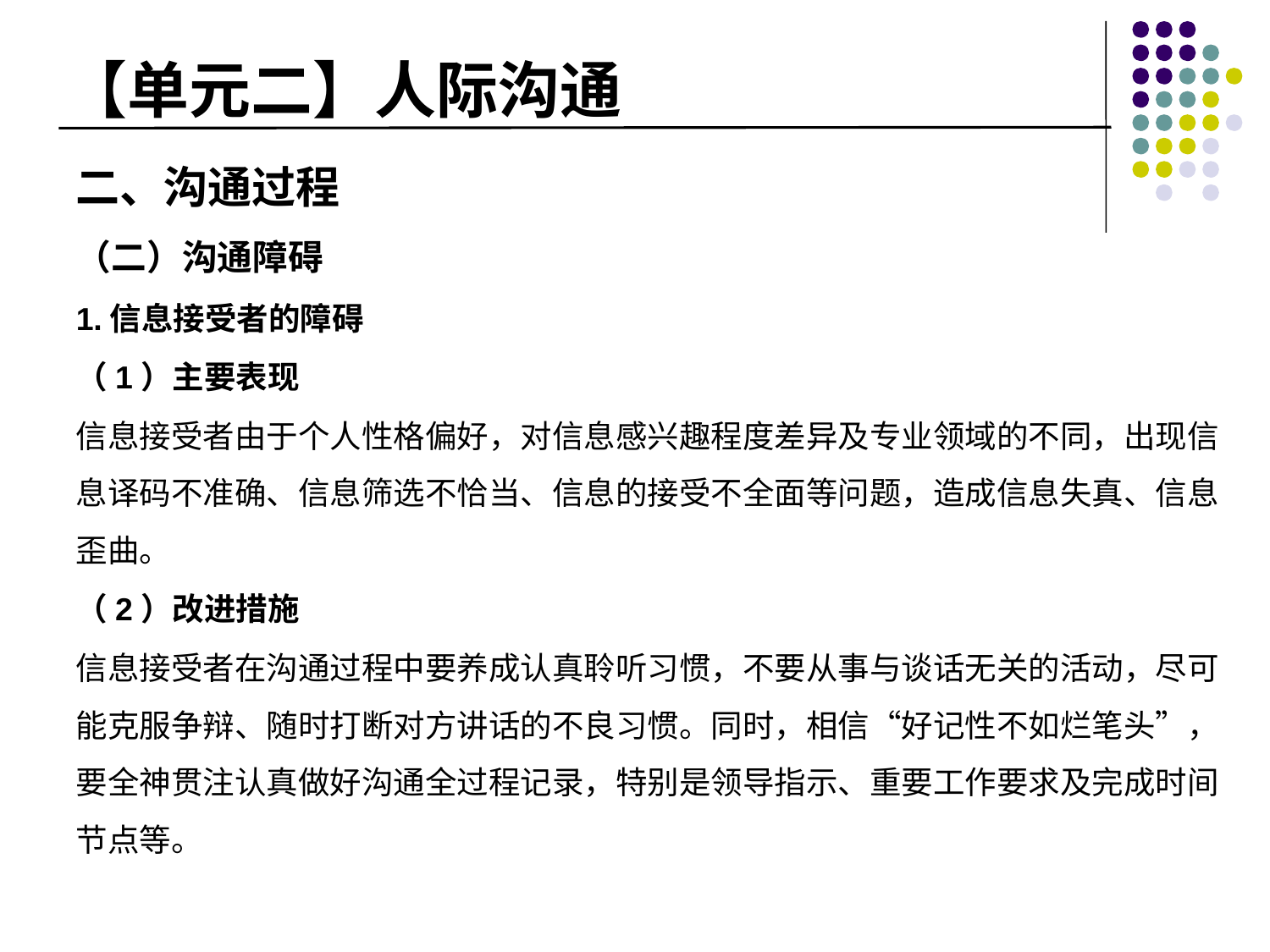

# 【单元二】人际沟通
二、沟通过程
（二）沟通障碍
1.信息接受者的障碍
（1）主要表现
信息接受者由于个人性格偏好，对信息感兴趣程度差异及专业领域的不同，出现信息译码不准确、信息筛选不恰当、信息的接受不全面等问题，造成信息失真、信息歪曲。
（2）改进措施
信息接受者在沟通过程中要养成认真聆听习惯，不要从事与谈话无关的活动，尽可能克服争辩、随时打断对方讲话的不良习惯。同时，相信“好记性不如烂笔头”，要全神贯注认真做好沟通全过程记录，特别是领导指示、重要工作要求及完成时间节点等。